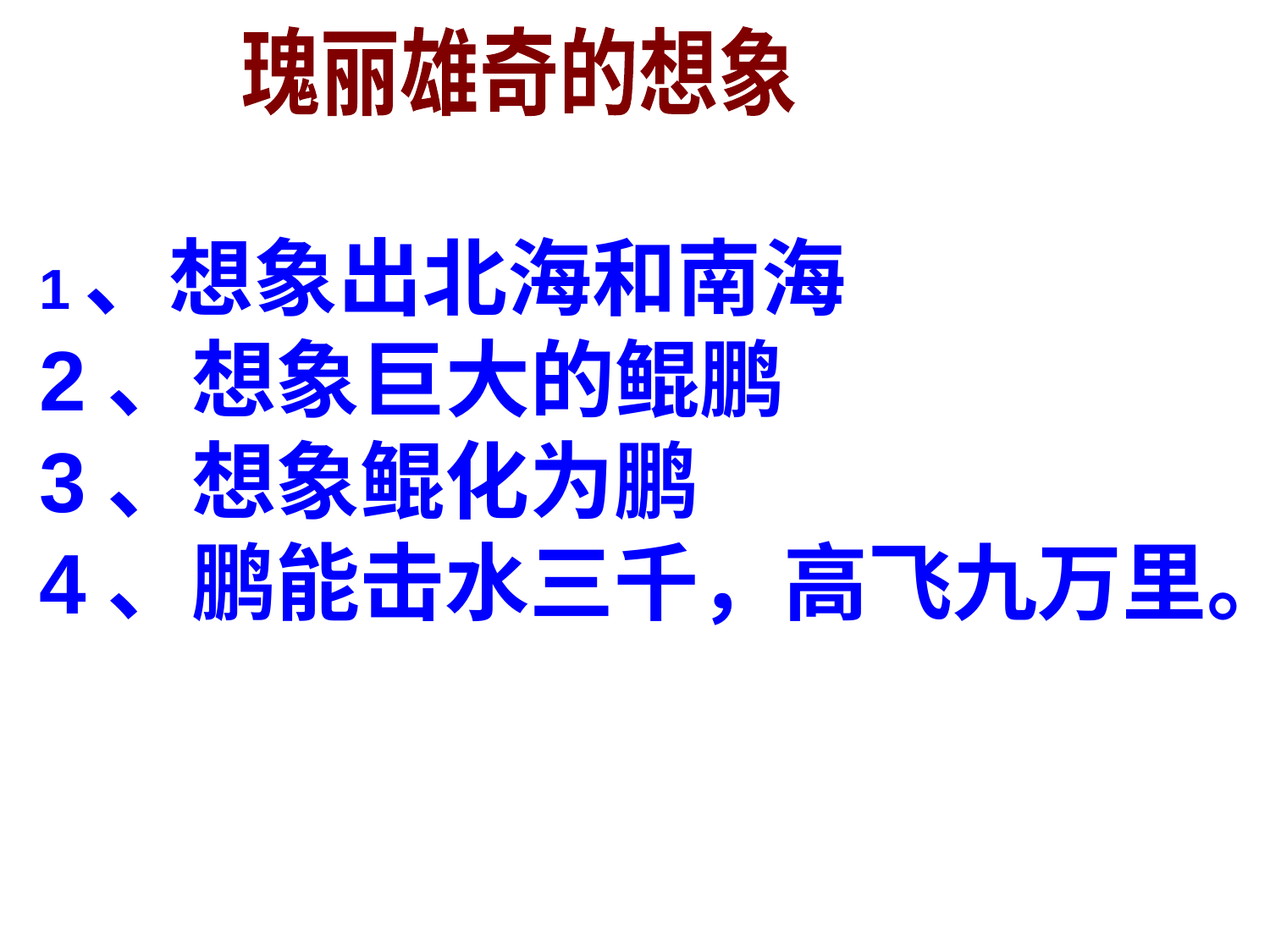

瑰丽雄奇的想象
1、想象出北海和南海
2、想象巨大的鲲鹏
3、想象鲲化为鹏
4、鹏能击水三千，高飞九万里。